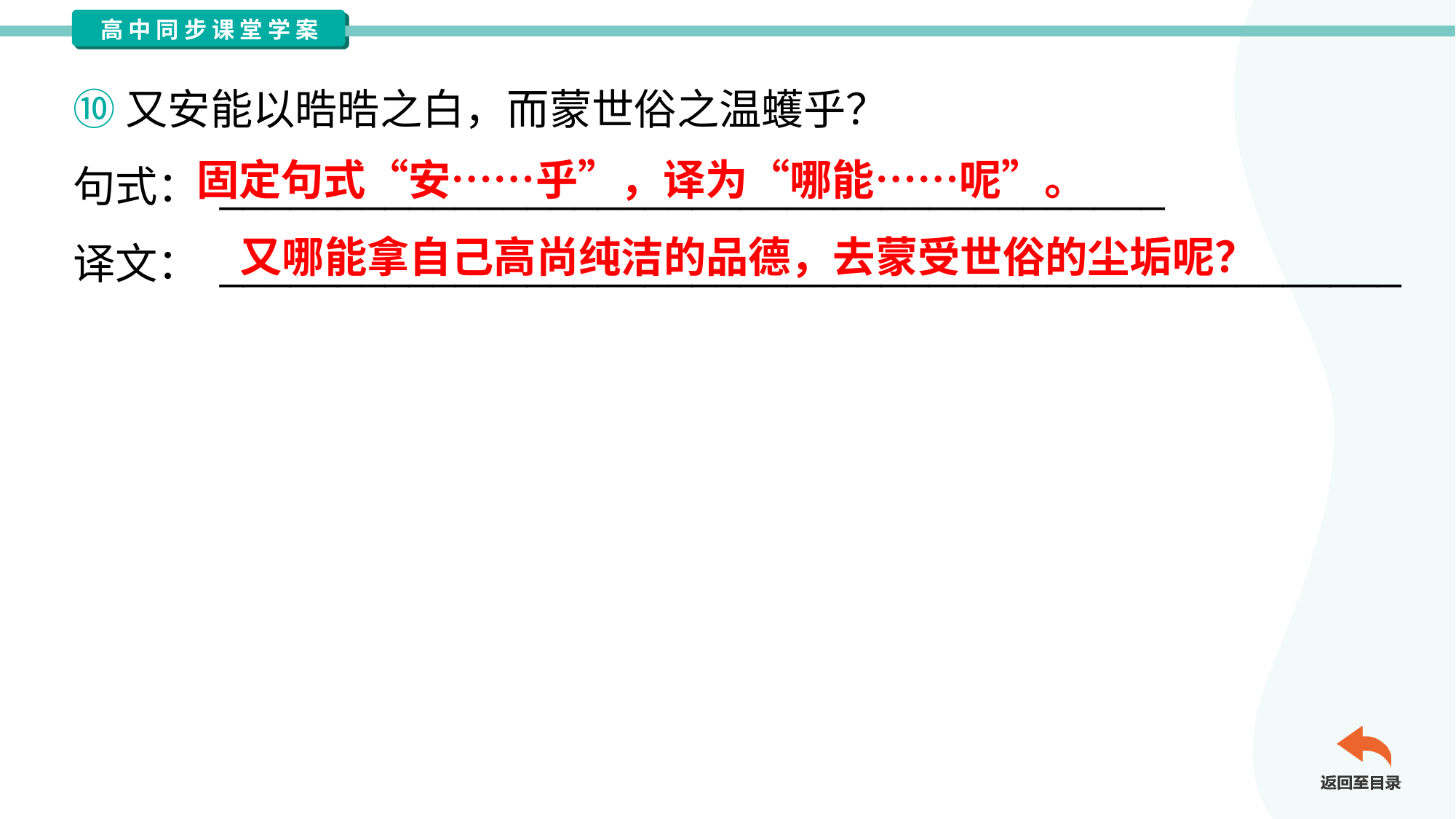

⑩又安能以晧晧之白，而蒙世俗之温蠖乎？
句式： ________________________________________
译文： __________________________________________________
固定句式“安……乎”，译为“哪能……呢”。
又哪能拿自己高尚纯洁的品德，去蒙受世俗的尘垢呢？